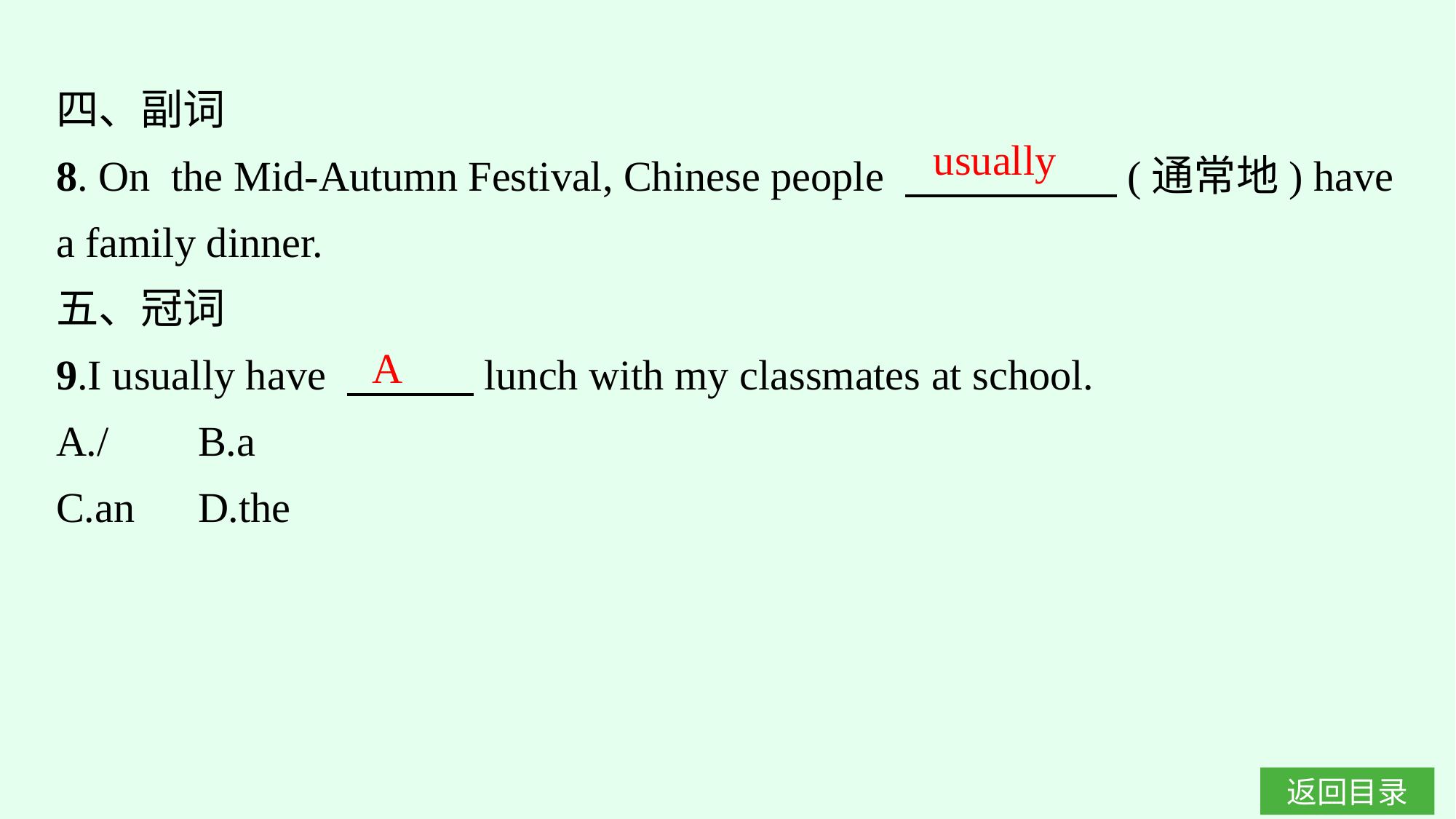

四、副词
8. On  the Mid-Autumn Festival, Chinese people 　　　　　(通常地) have a family dinner.
五、冠词
9.I usually have 　　　lunch with my classmates at school.
A./	B.a
C.an	D.the
usually
A